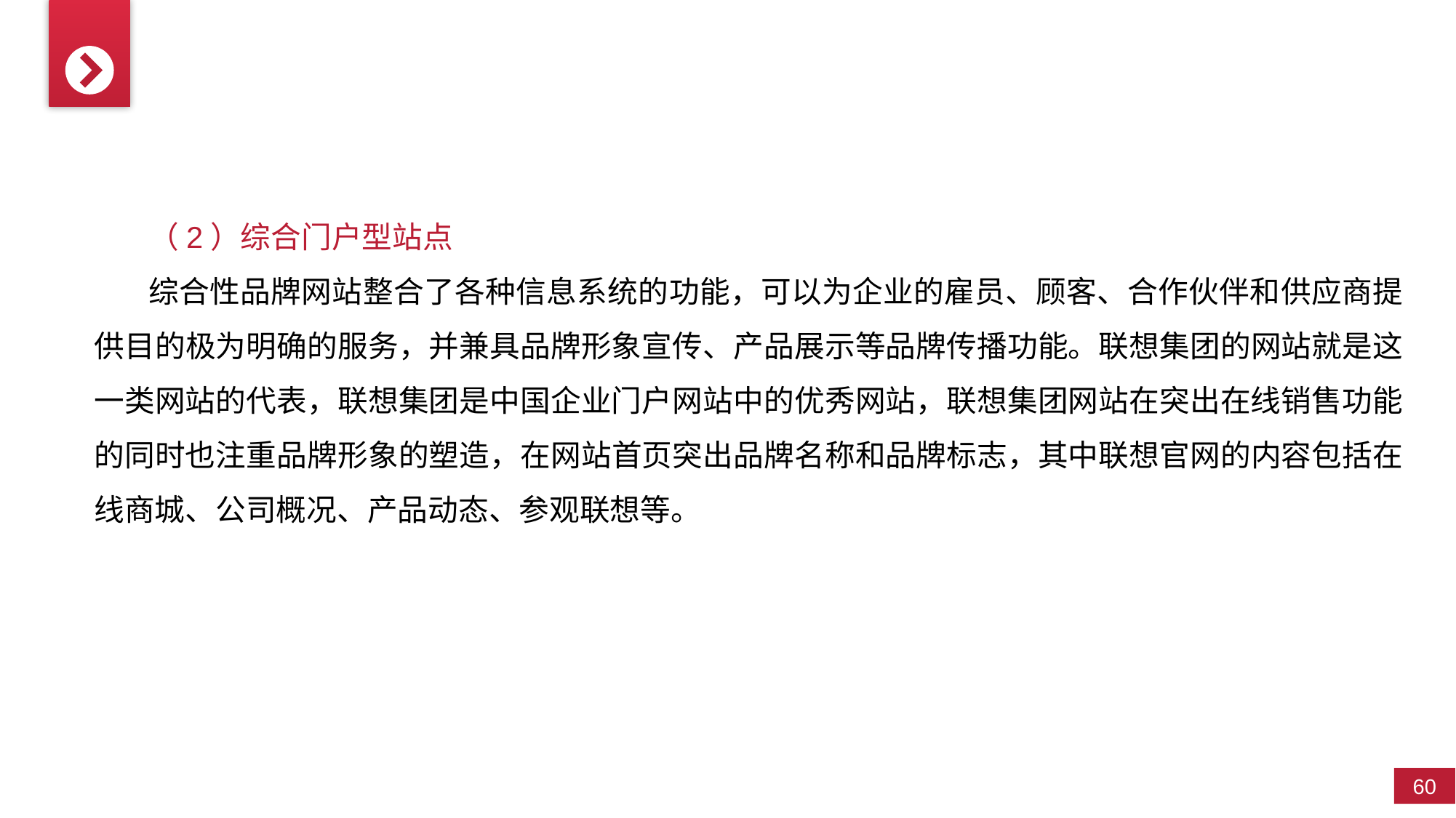

（2）综合门户型站点
综合性品牌网站整合了各种信息系统的功能，可以为企业的雇员、顾客、合作伙伴和供应商提供目的极为明确的服务，并兼具品牌形象宣传、产品展示等品牌传播功能。联想集团的网站就是这一类网站的代表，联想集团是中国企业门户网站中的优秀网站，联想集团网站在突出在线销售功能的同时也注重品牌形象的塑造，在网站首页突出品牌名称和品牌标志，其中联想官网的内容包括在线商城、公司概况、产品动态、参观联想等。